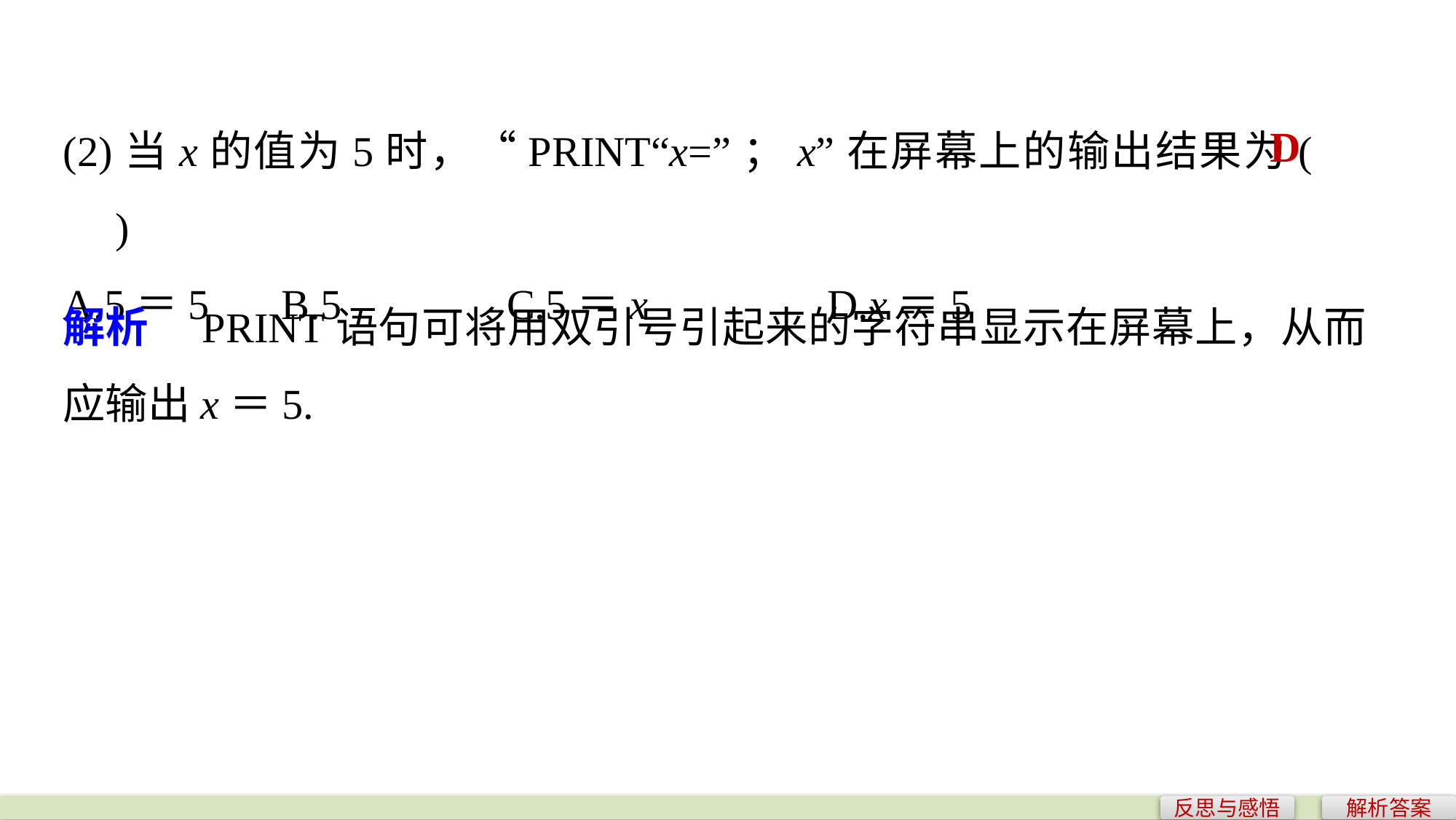

(2)当x的值为5时，“PRINT“x=”；x”在屏幕上的输出结果为(　　)
A.5＝5  	B.5  	           C.5＝x  		D.x＝5
D
解析　PRINT语句可将用双引号引起来的字符串显示在屏幕上，从而应输出x＝5.
反思与感悟
解析答案